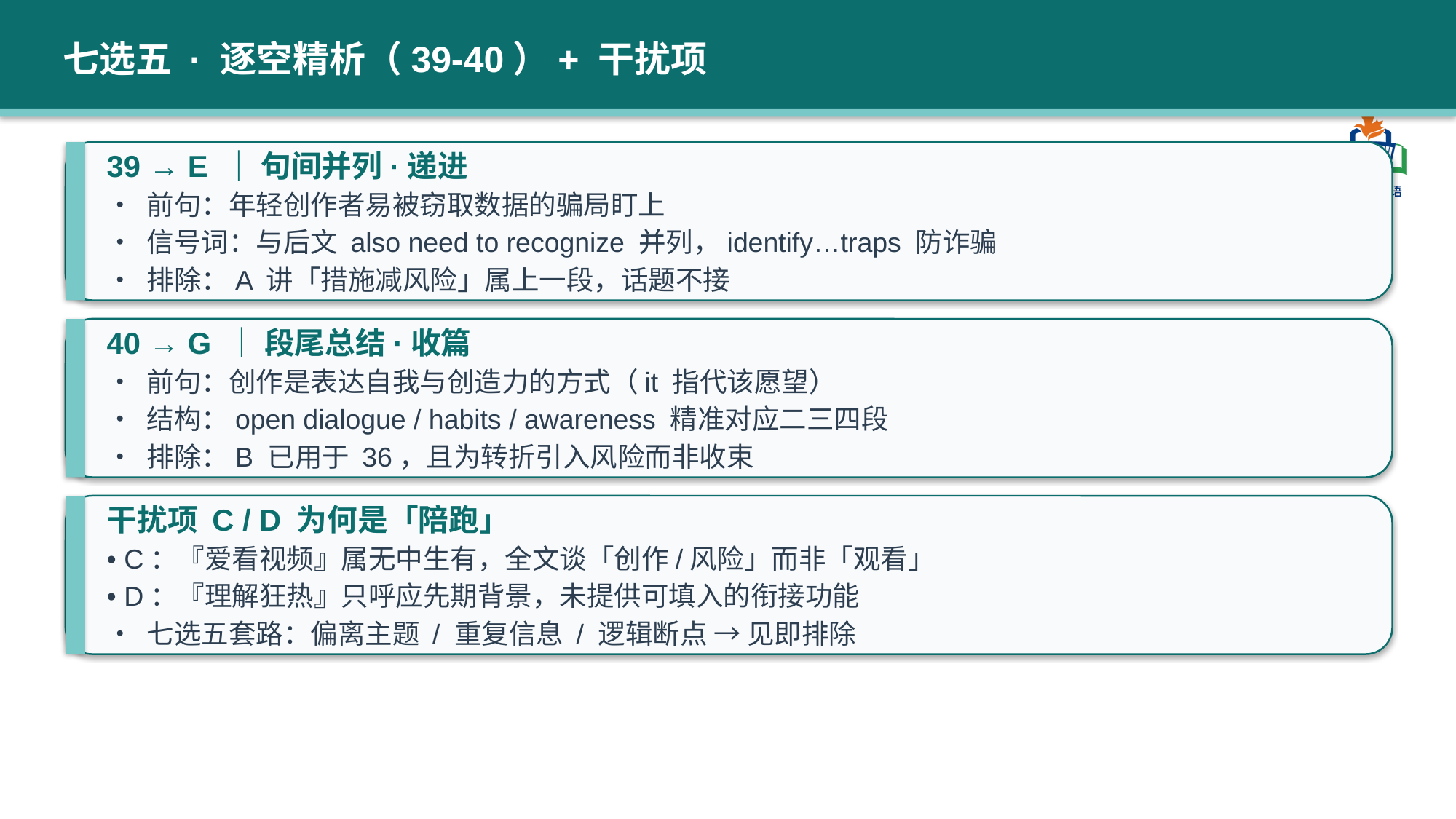

七选五 · 逐空精析（39-40）+ 干扰项

39 → E ｜ 句间并列·递进
• 前句：年轻创作者易被窃取数据的骗局盯上
• 信号词：与后文 also need to recognize 并列，identify…traps 防诈骗
• 排除：A 讲「措施减风险」属上一段，话题不接

40 → G ｜ 段尾总结·收篇
• 前句：创作是表达自我与创造力的方式（it 指代该愿望）
• 结构：open dialogue / habits / awareness 精准对应二三四段
• 排除：B 已用于 36，且为转折引入风险而非收束

干扰项 C / D 为何是「陪跑」
• C：『爱看视频』属无中生有，全文谈「创作/风险」而非「观看」
• D：『理解狂热』只呼应先期背景，未提供可填入的衔接功能
• 七选五套路：偏离主题 / 重复信息 / 逻辑断点 → 见即排除